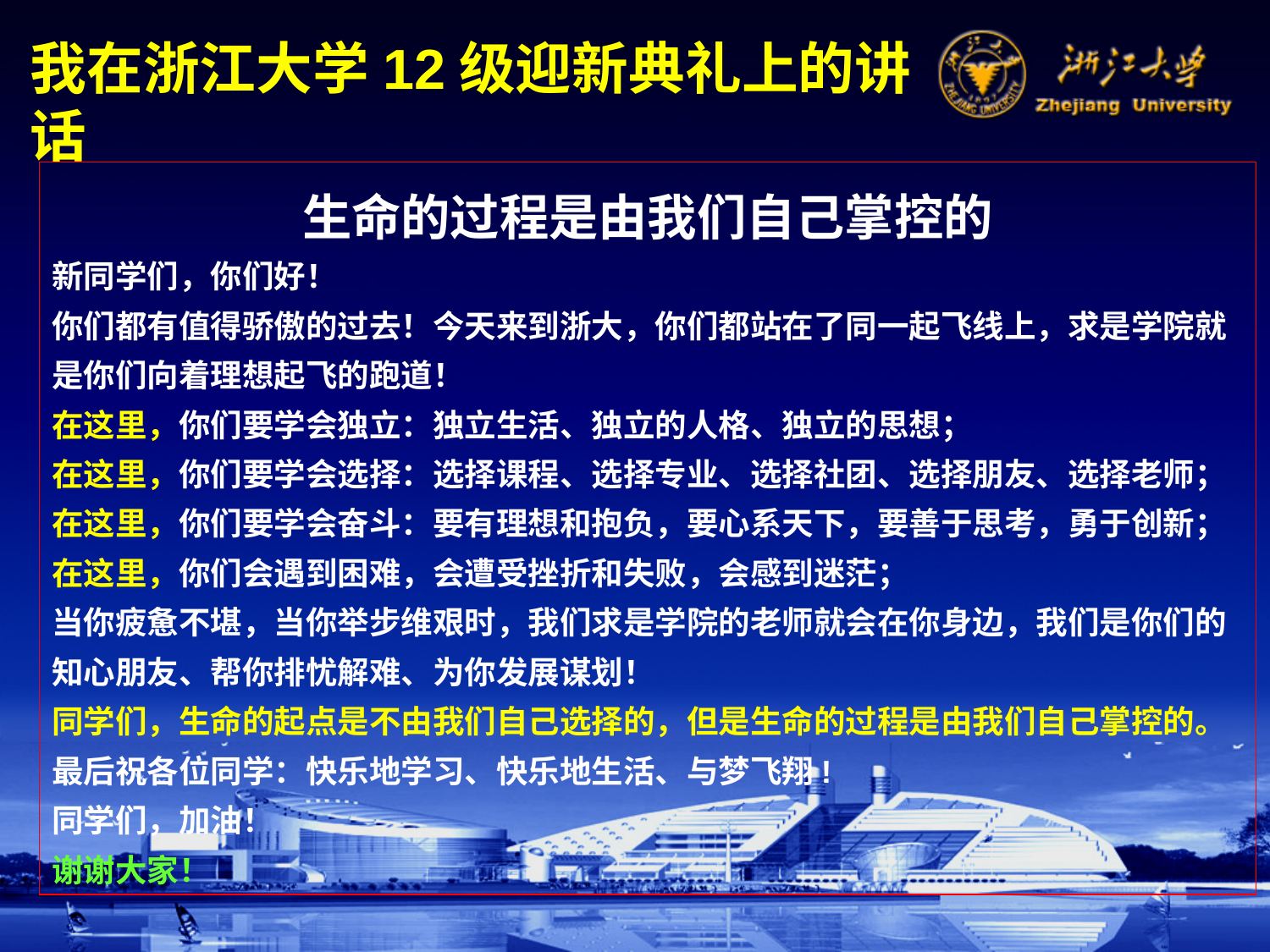

我在浙江大学12级迎新典礼上的讲话
生命的过程是由我们自己掌控的
新同学们，你们好！
你们都有值得骄傲的过去！今天来到浙大，你们都站在了同一起飞线上，求是学院就是你们向着理想起飞的跑道！
在这里，你们要学会独立：独立生活、独立的人格、独立的思想；
在这里，你们要学会选择：选择课程、选择专业、选择社团、选择朋友、选择老师；
在这里，你们要学会奋斗：要有理想和抱负，要心系天下，要善于思考，勇于创新；
在这里，你们会遇到困难，会遭受挫折和失败，会感到迷茫；
当你疲惫不堪，当你举步维艰时，我们求是学院的老师就会在你身边，我们是你们的知心朋友、帮你排忧解难、为你发展谋划！
同学们，生命的起点是不由我们自己选择的，但是生命的过程是由我们自己掌控的。
最后祝各位同学：快乐地学习、快乐地生活、与梦飞翔!
同学们，加油！
谢谢大家！